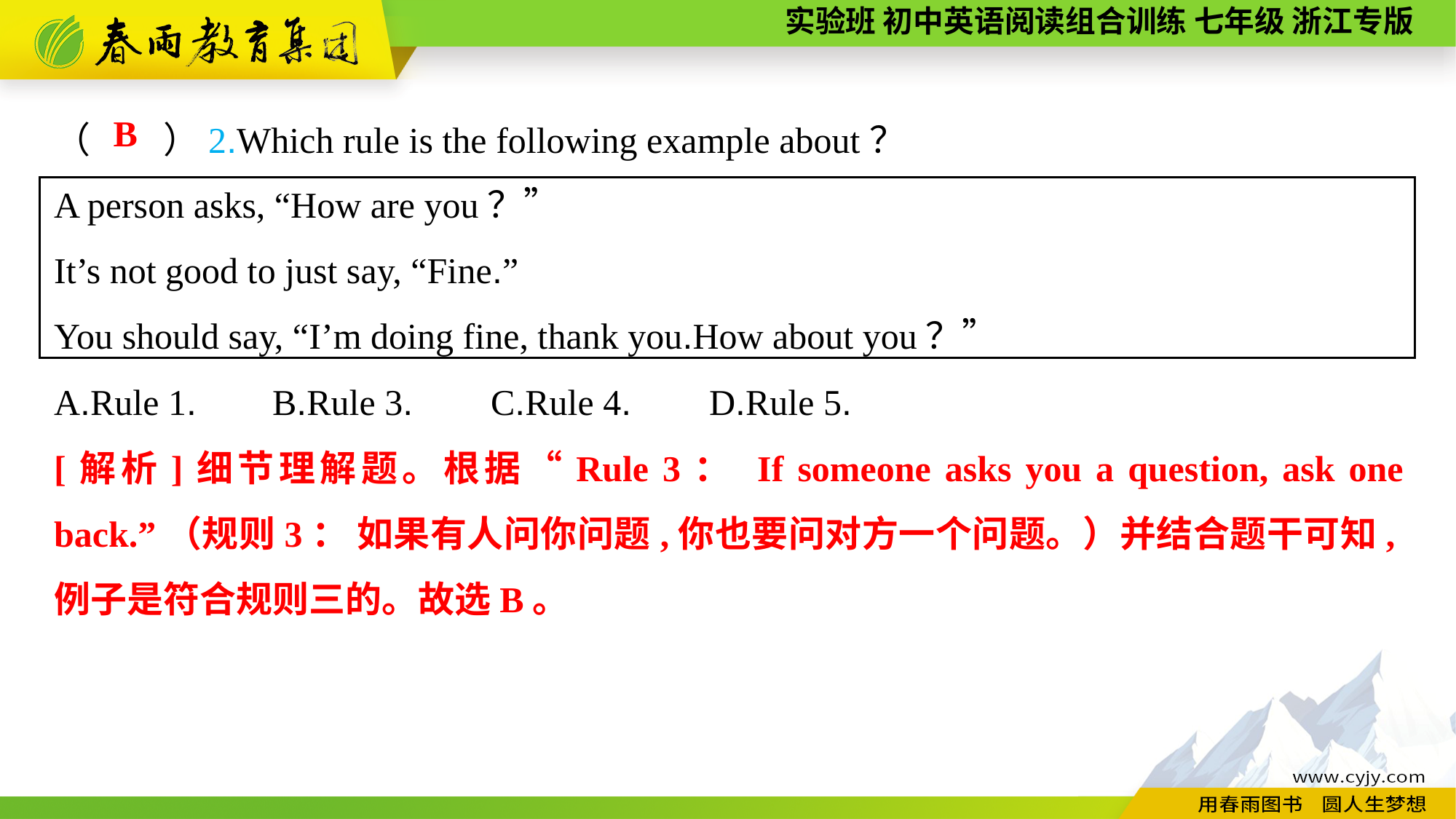

（　　）2.Which rule is the following example about？
A person asks, “How are you？”
It’s not good to just say, “Fine.”
You should say, “I’m doing fine, thank you.How about you？”
A.Rule 1.	B.Rule 3.	C.Rule 4.	D.Rule 5.
B

[解析]细节理解题。根据“Rule 3： If someone asks you a question, ask one back.”（规则3： 如果有人问你问题,你也要问对方一个问题。）并结合题干可知,例子是符合规则三的。故选B。